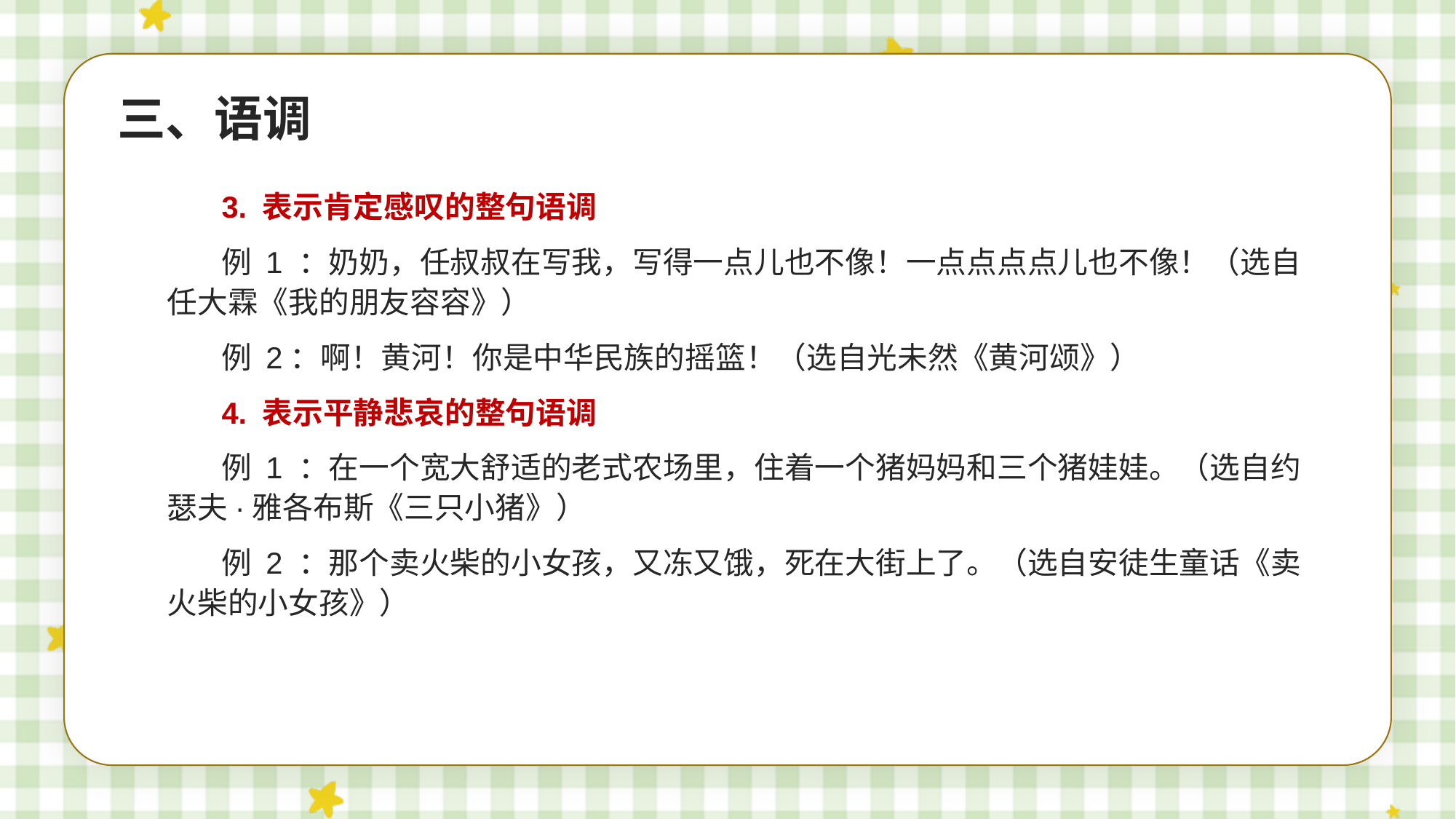

三、语调
3. 表示肯定感叹的整句语调
例 1 ：奶奶，任叔叔在写我，写得一点儿也不像！一点点点点儿也不像！（选自任大霖《我的朋友容容》）
例 2：啊！黄河！你是中华民族的摇篮！（选自光未然《黄河颂》）
4. 表示平静悲哀的整句语调
例 1 ：在一个宽大舒适的老式农场里，住着一个猪妈妈和三个猪娃娃。（选自约瑟夫·雅各布斯《三只小猪》）
例 2 ：那个卖火柴的小女孩，又冻又饿，死在大街上了。（选自安徒生童话《卖火柴的小女孩》）